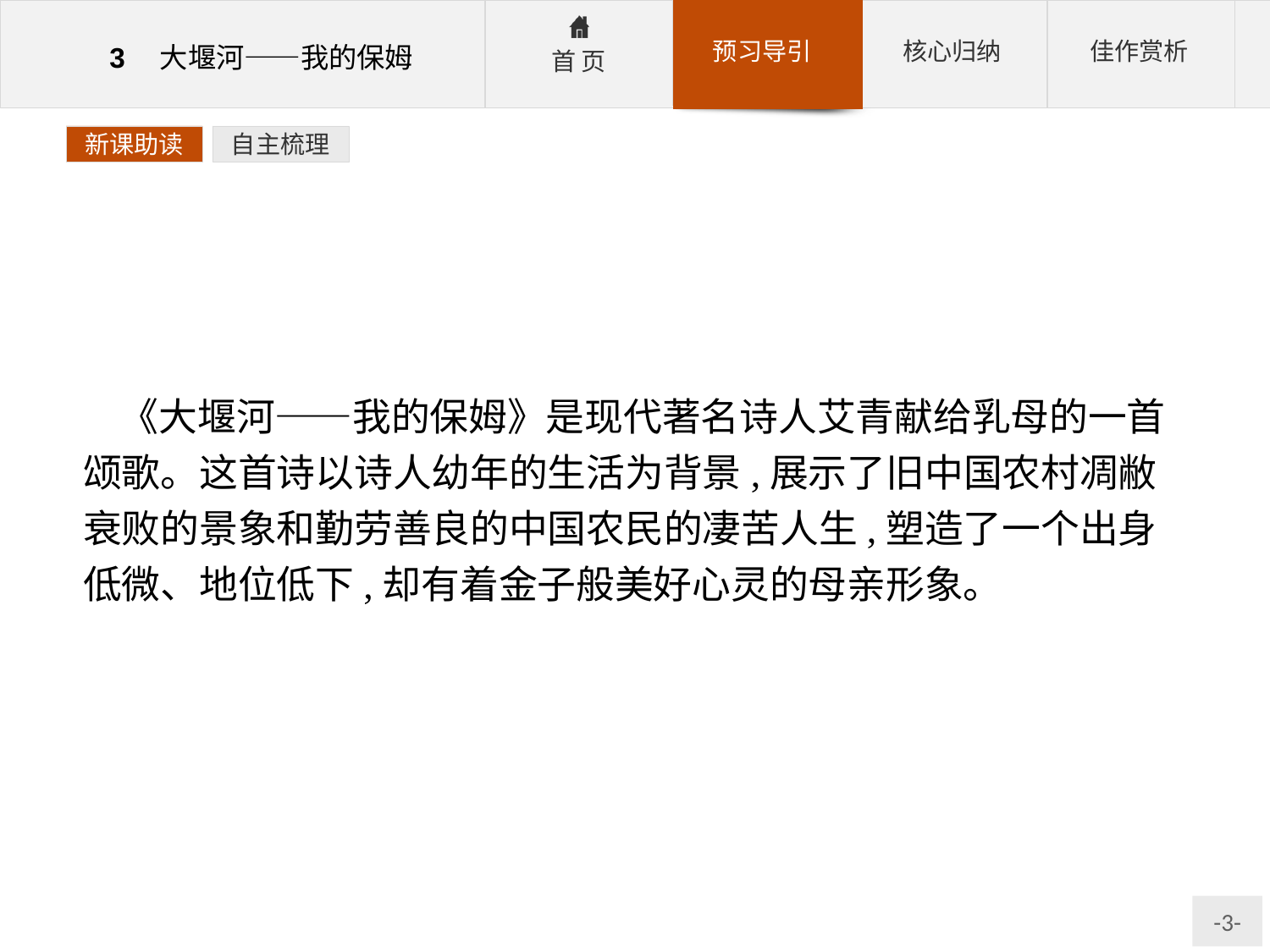

新课助读
自主梳理
《大堰河——我的保姆》是现代著名诗人艾青献给乳母的一首颂歌。这首诗以诗人幼年的生活为背景,展示了旧中国农村凋敝衰败的景象和勤劳善良的中国农民的凄苦人生,塑造了一个出身低微、地位低下,却有着金子般美好心灵的母亲形象。